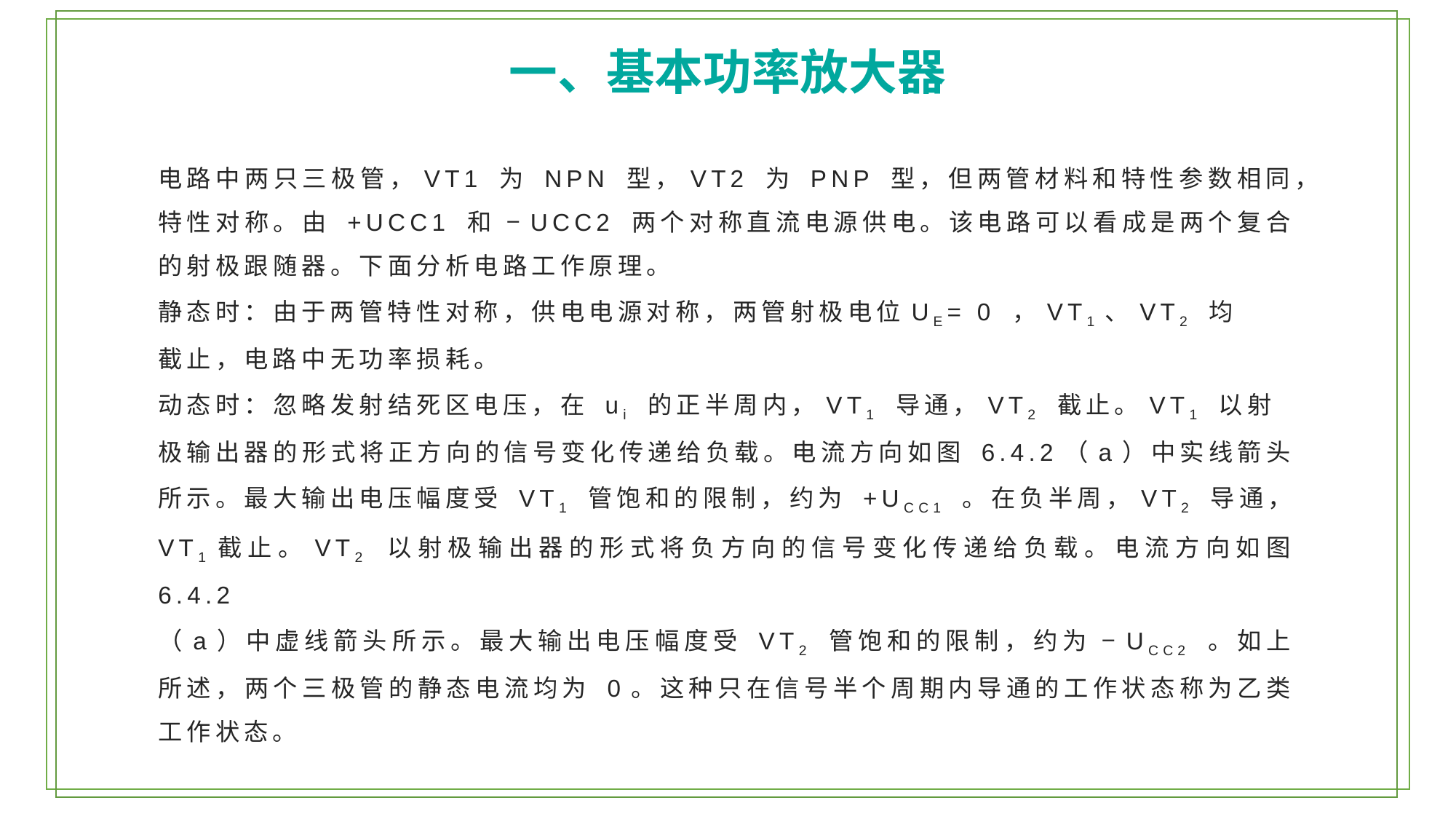

一、基本功率放大器
电路中两只三极管，VT1 为 NPN 型，VT2 为 PNP 型，但两管材料和特性参数相同，
特性对称。由 +UCC1 和 −UCC2 两个对称直流电源供电。该电路可以看成是两个复合的射极跟随器。下面分析电路工作原理。
静态时：由于两管特性对称，供电电源对称，两管射极电位UE= 0 ，VT1、VT2 均
截止，电路中无功率损耗。
动态时：忽略发射结死区电压，在 ui 的正半周内，VT1 导通，VT2 截止。VT1 以射
极输出器的形式将正方向的信号变化传递给负载。电流方向如图 6.4.2（a）中实线箭头所示。最大输出电压幅度受 VT1 管饱和的限制，约为 +UCC1 。在负半周，VT2 导通，VT1截止。VT2 以射极输出器的形式将负方向的信号变化传递给负载。电流方向如图 6.4.2
（a）中虚线箭头所示。最大输出电压幅度受 VT2 管饱和的限制，约为 −UCC2 。如上所述，两个三极管的静态电流均为 0。这种只在信号半个周期内导通的工作状态称为乙类工作状态。